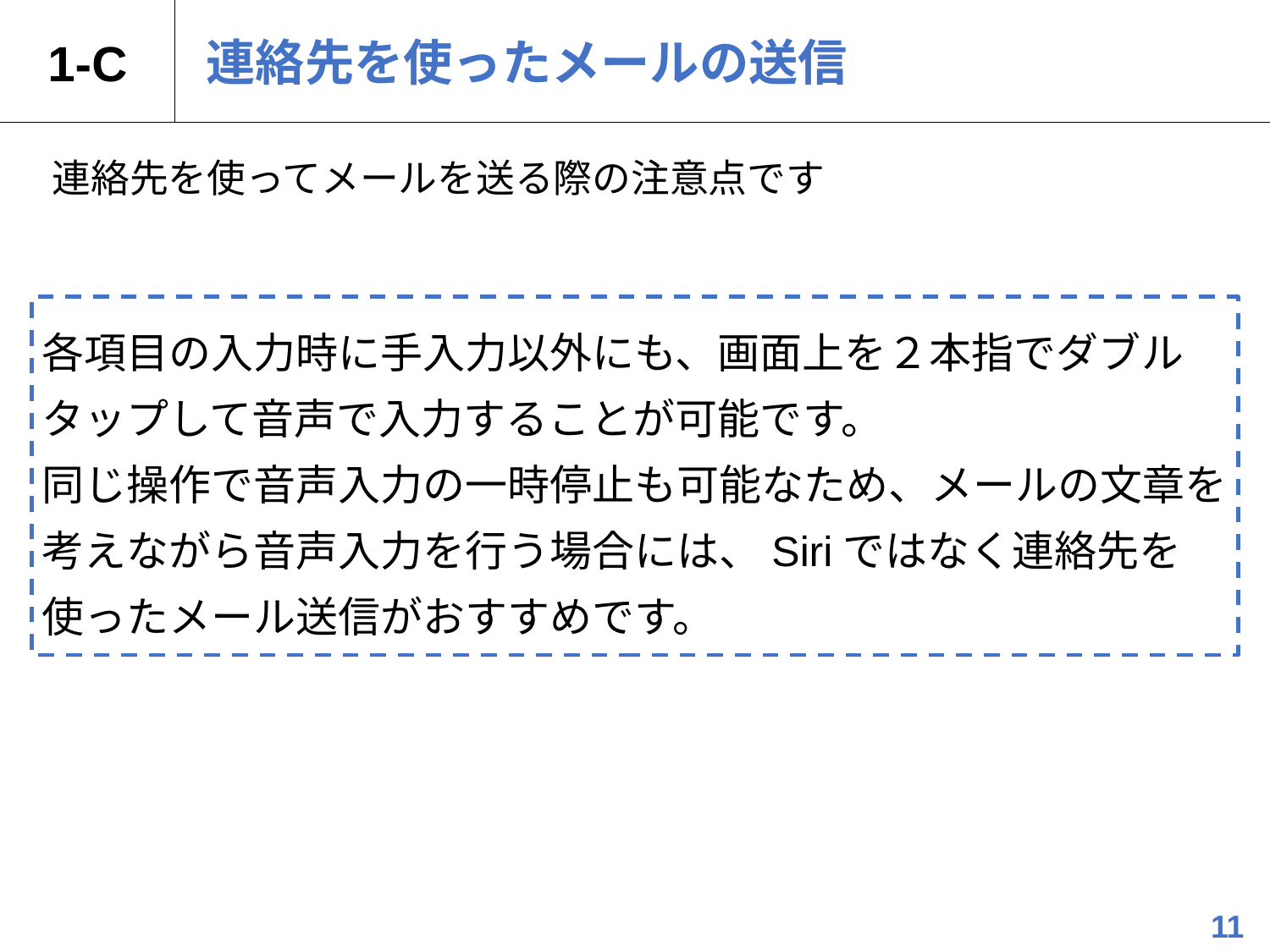

1-C
# 連絡先を使ったメールの送信
連絡先を使ってメールを送る際の注意点です
各項目の入力時に手入力以外にも、画面上を２本指でダブルタップして音声で入力することが可能です。
同じ操作で音声入力の一時停止も可能なため、メールの文章を考えながら音声入力を行う場合には、Siriではなく連絡先を使ったメール送信がおすすめです。
11